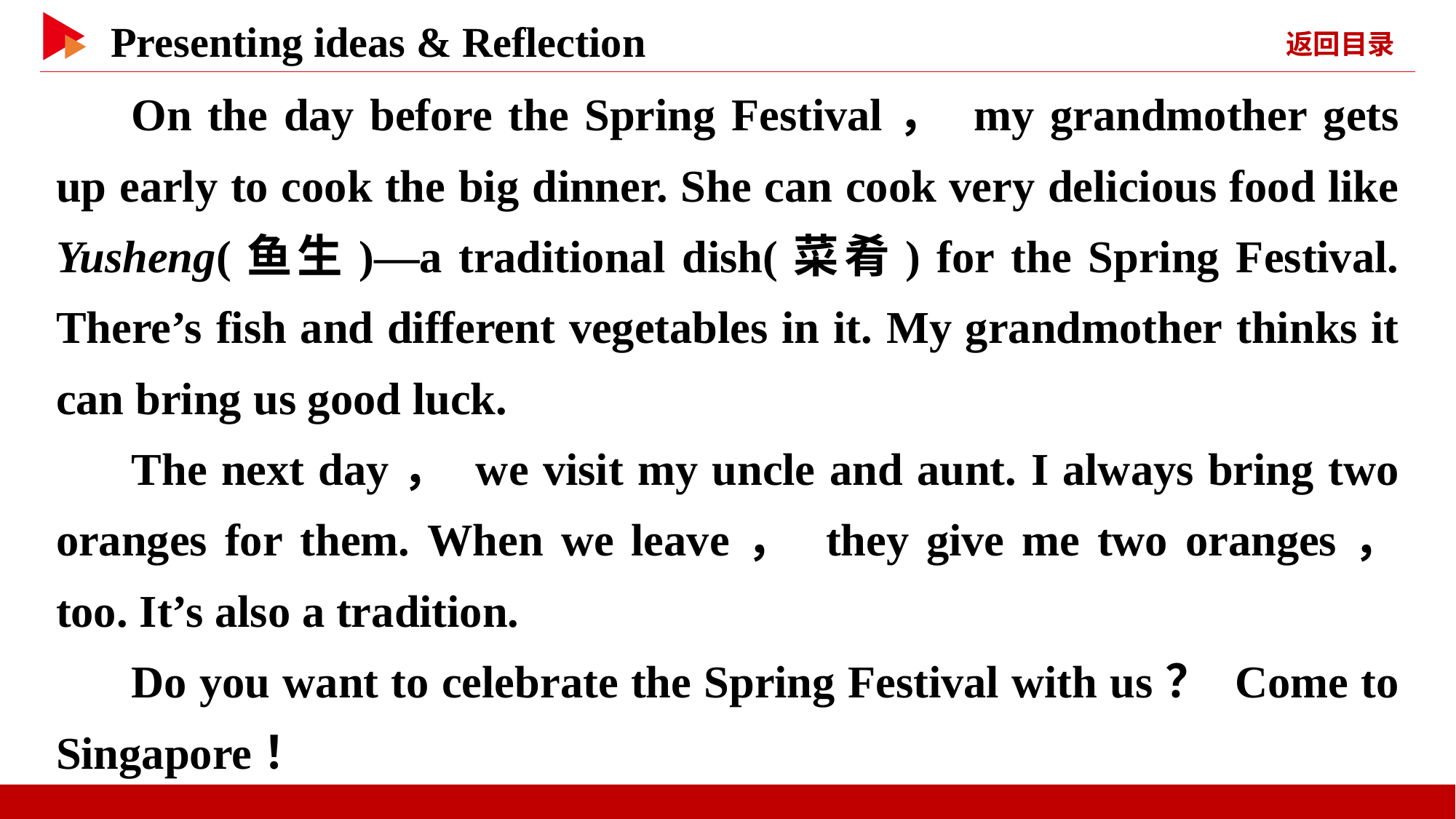

On the day before the Spring Festival， my grandmother gets up early to cook the big dinner. She can cook very delicious food like Yusheng(鱼生)—a traditional dish(菜肴) for the Spring Festival. There’s fish and different vegetables in it. My grandmother thinks it can bring us good luck.
The next day， we visit my uncle and aunt. I always bring two oranges for them. When we leave， they give me two oranges， too. It’s also a tradition.
Do you want to celebrate the Spring Festival with us？ Come to Singapore！